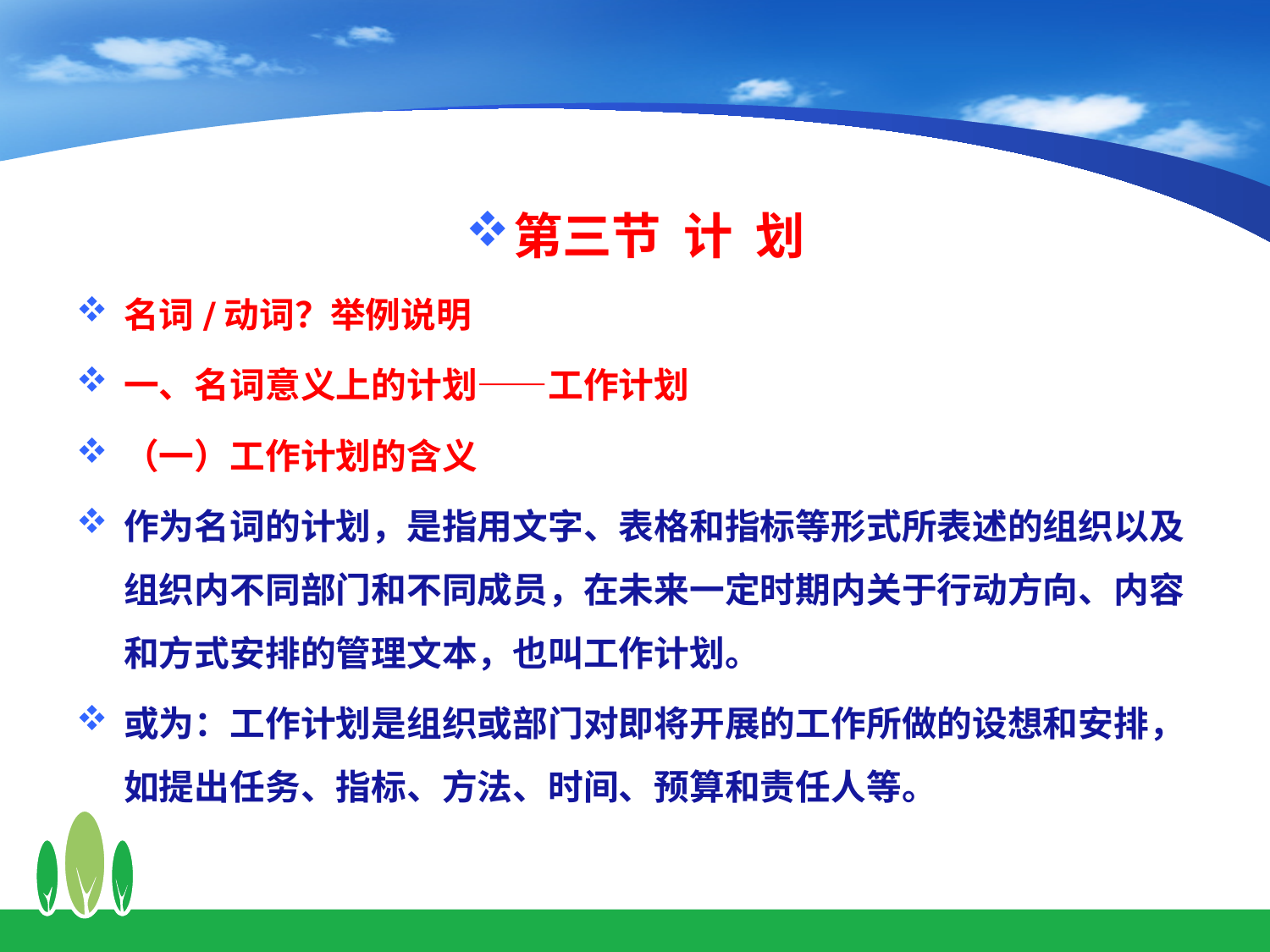

第三节  计  划
名词/动词？举例说明
一、名词意义上的计划——工作计划
（一）工作计划的含义
作为名词的计划，是指用文字、表格和指标等形式所表述的组织以及组织内不同部门和不同成员，在未来一定时期内关于行动方向、内容和方式安排的管理文本，也叫工作计划。
或为：工作计划是组织或部门对即将开展的工作所做的设想和安排，如提出任务、指标、方法、时间、预算和责任人等。

1